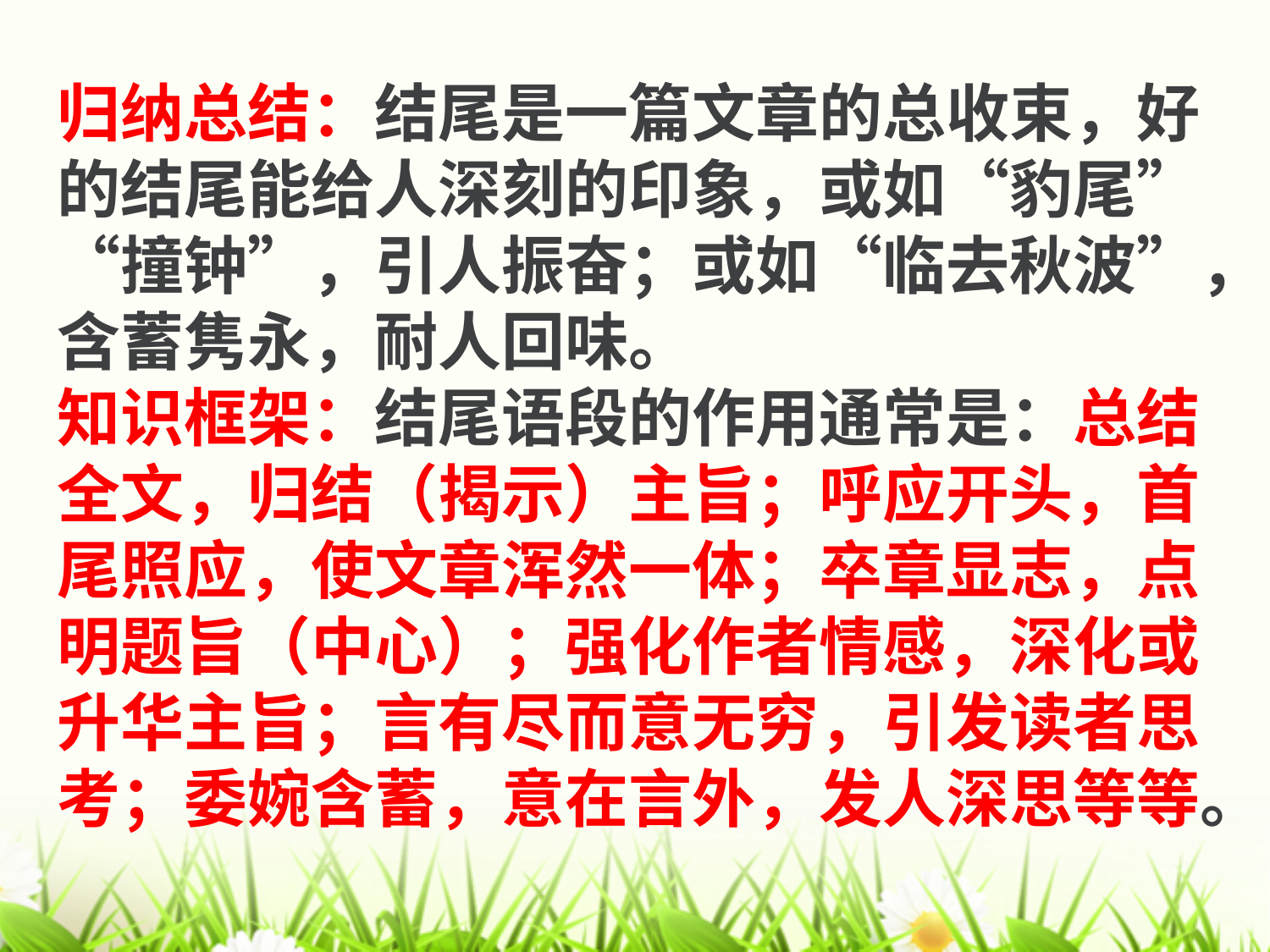

归纳总结：结尾是一篇文章的总收束，好的结尾能给人深刻的印象，或如“豹尾”“撞钟”，引人振奋；或如“临去秋波”，含蓄隽永，耐人回味。
知识框架：结尾语段的作用通常是：总结全文，归结（揭示）主旨；呼应开头，首尾照应，使文章浑然一体；卒章显志，点明题旨（中心）；强化作者情感，深化或升华主旨；言有尽而意无穷，引发读者思考；委婉含蓄，意在言外，发人深思等等。